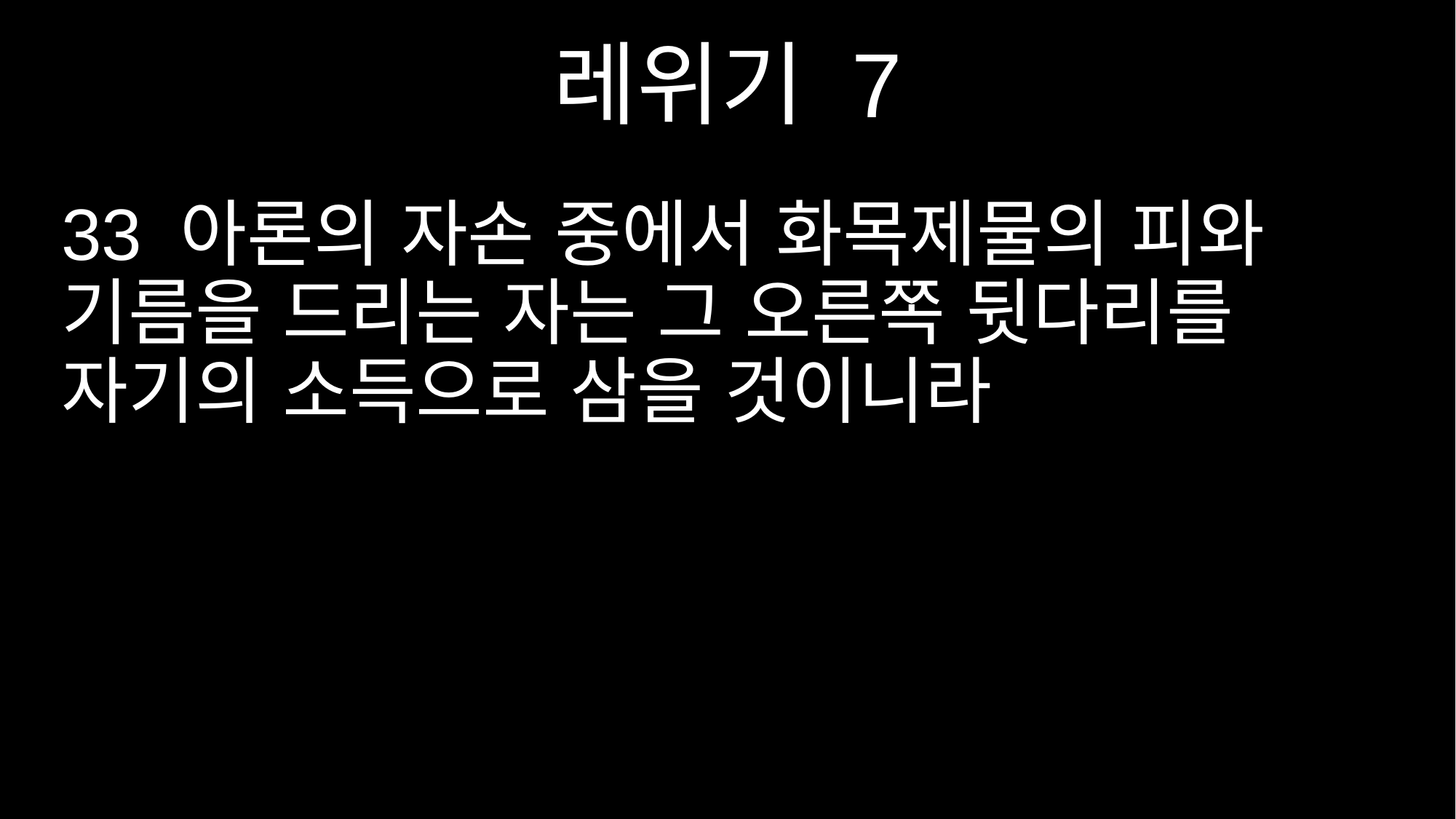

레위기 7
33 아론의 자손 중에서 화목제물의 피와 기름을 드리는 자는 그 오른쪽 뒷다리를 자기의 소득으로 삼을 것이니라